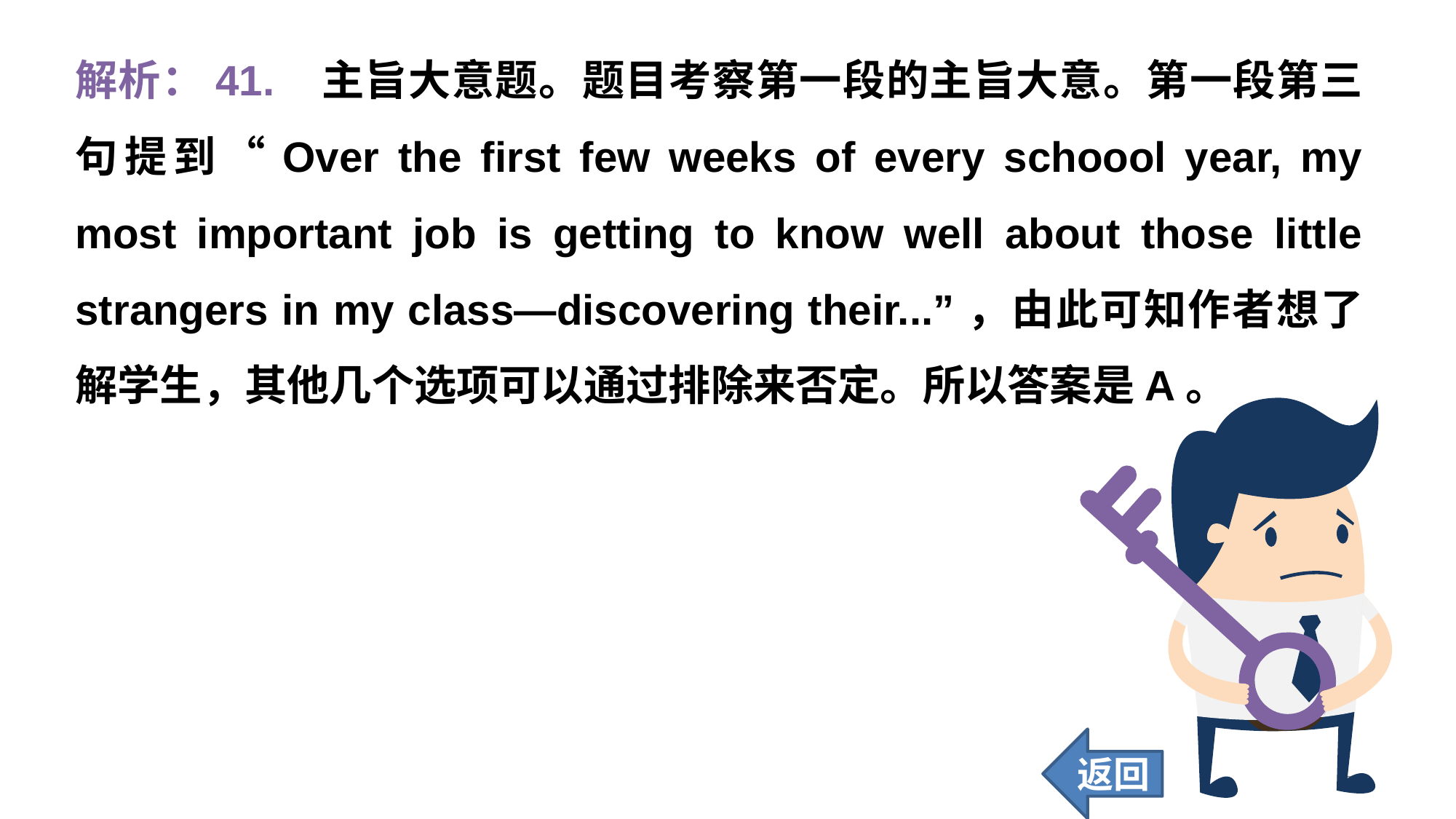

解析：41. 	 主旨大意题。题目考察第一段的主旨大意。第一段第三句提到“Over the first few weeks of every schoool year, my most important job is getting to know well about those little strangers in my class—discovering their...”，由此可知作者想了解学生，其他几个选项可以通过排除来否定。所以答案是A。

返回
368